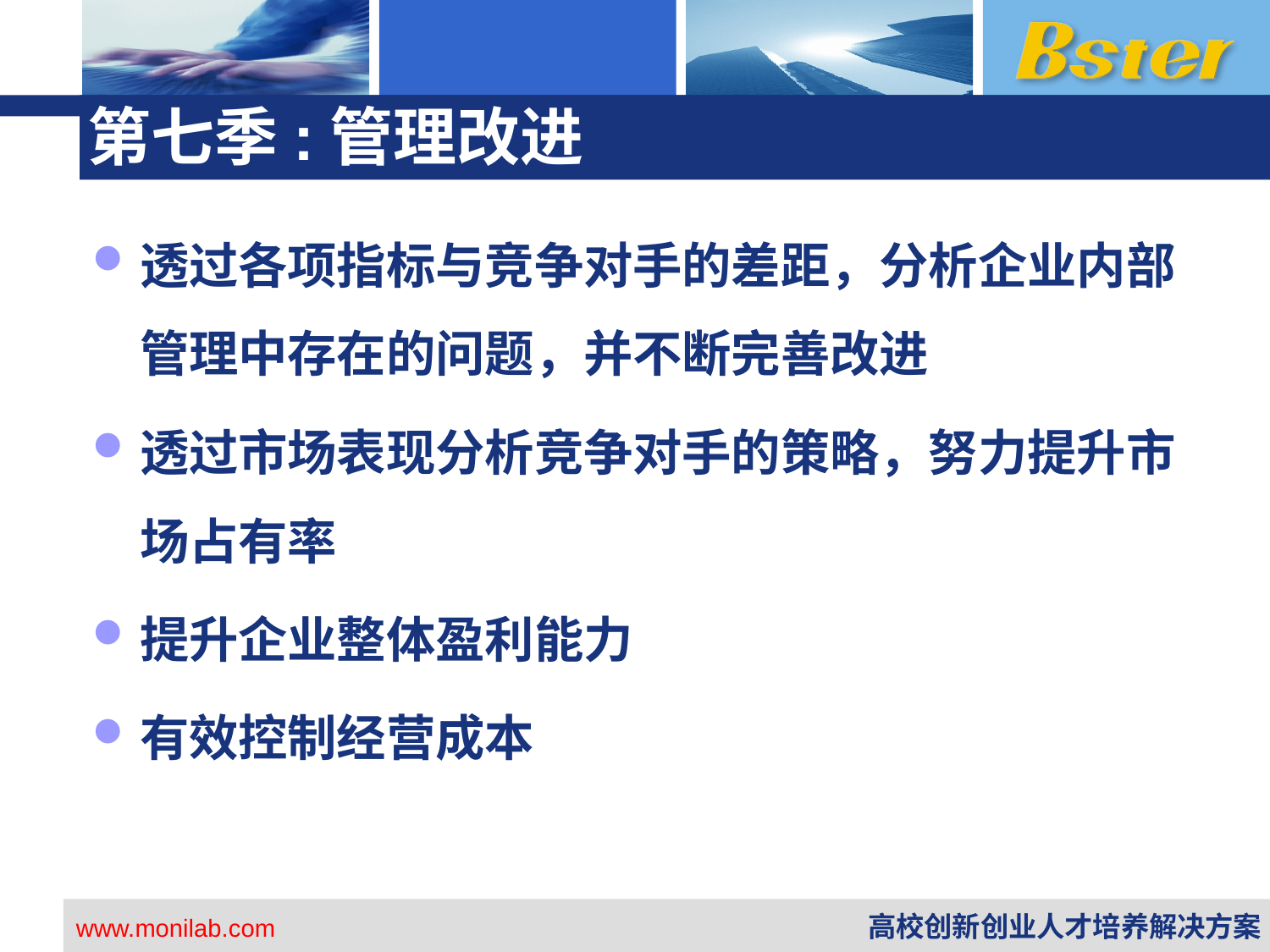

# 第七季:管理改进
透过各项指标与竞争对手的差距，分析企业内部管理中存在的问题，并不断完善改进
透过市场表现分析竞争对手的策略，努力提升市场占有率
提升企业整体盈利能力
有效控制经营成本